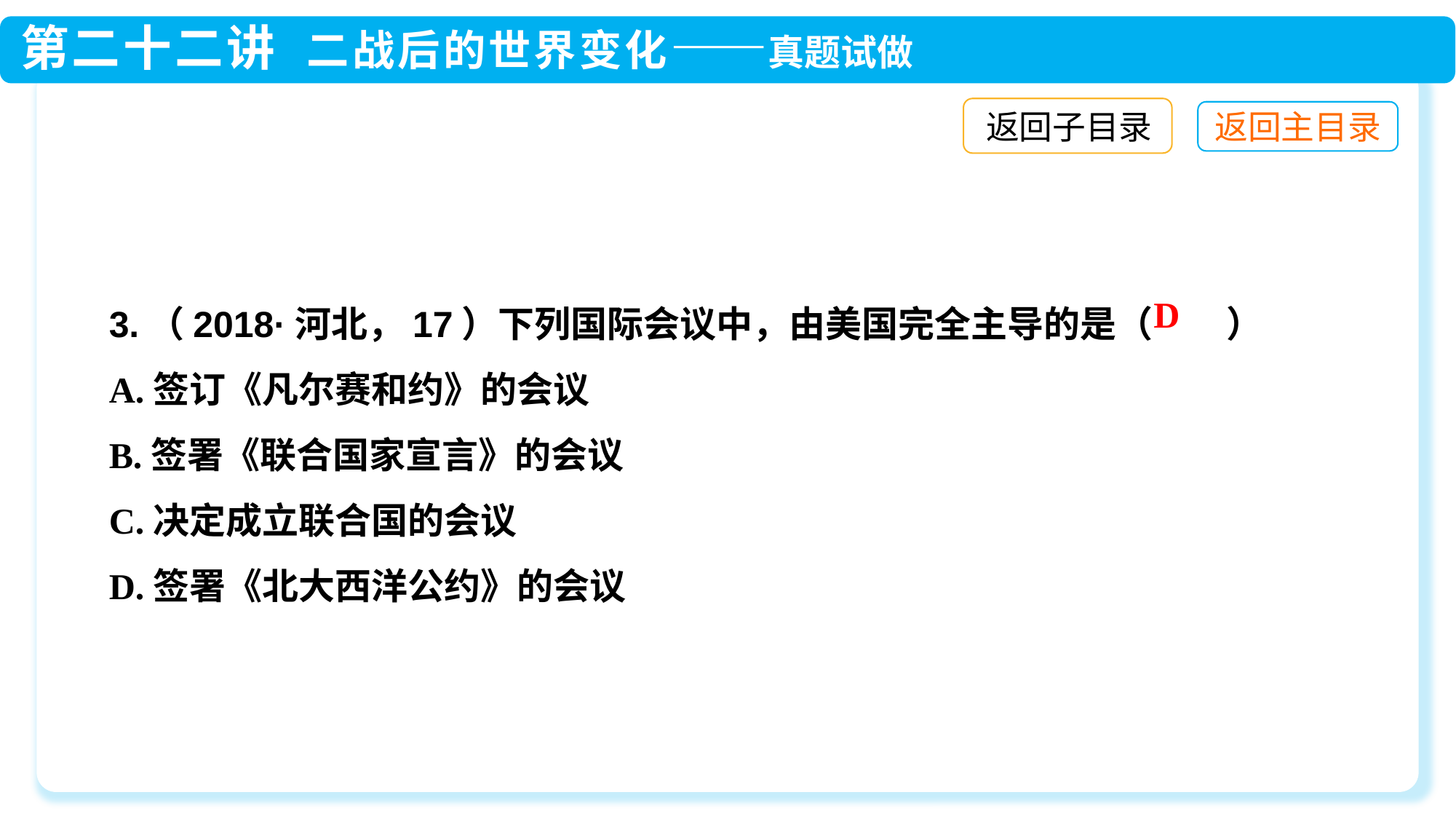

返回子目录
3.（2018·河北，17）下列国际会议中，由美国完全主导的是（　　）
A.签订《凡尔赛和约》的会议
B.签署《联合国家宣言》的会议
C.决定成立联合国的会议
D.签署《北大西洋公约》的会议
D